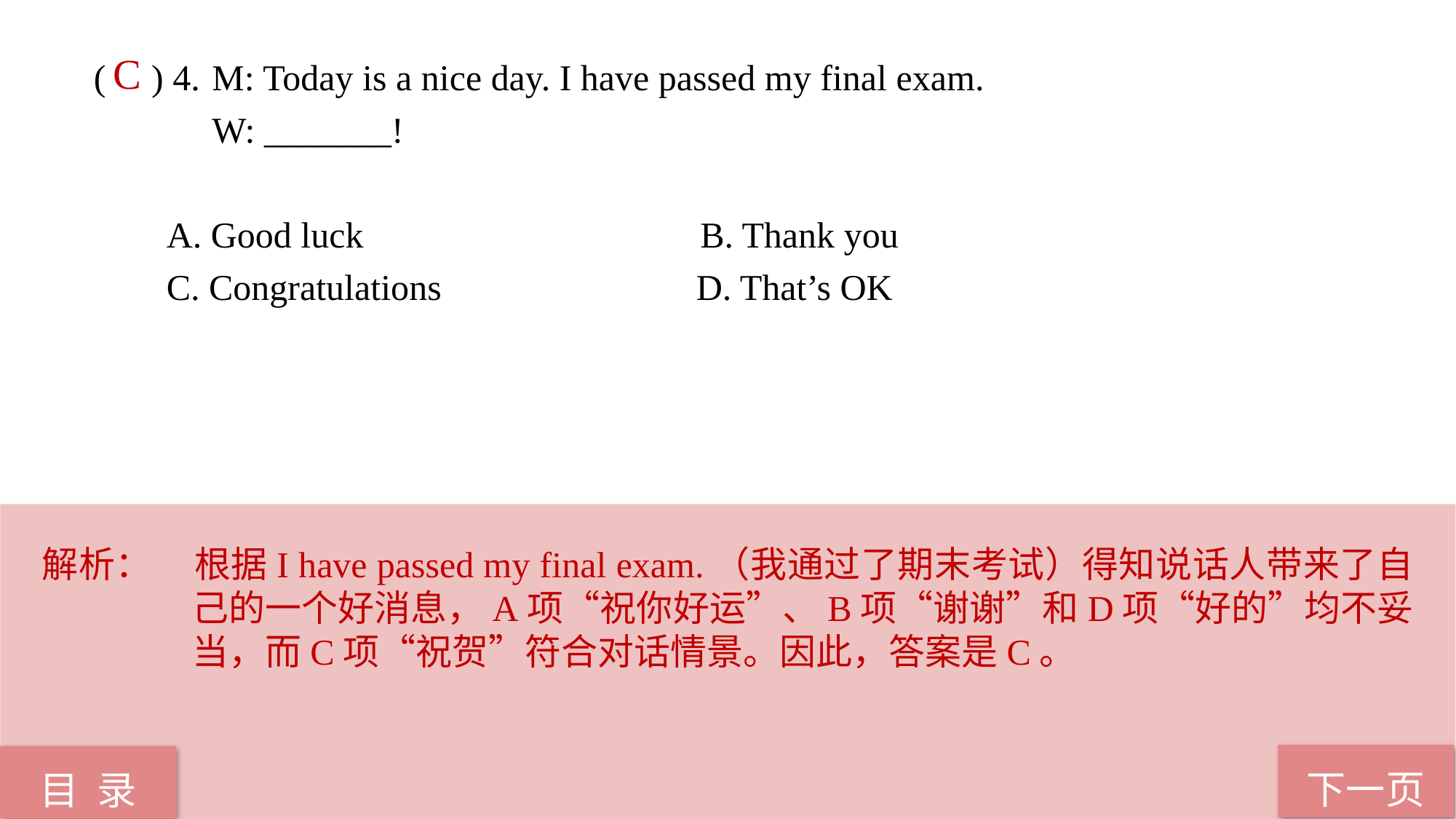

(     ) 4.	 M: Today is a nice day. I have passed my final exam.
             W: _______!

        A. Good luck                                     B. Thank you
        C. Congratulations                            D. That’s OK
C
解析：	根据I have passed my final exam.（我通过了期末考试）得知说话人带来了自己的一个好消息，A项“祝你好运”、B项“谢谢”和D项“好的”均不妥当，而C项“祝贺”符合对话情景。因此，答案是C。